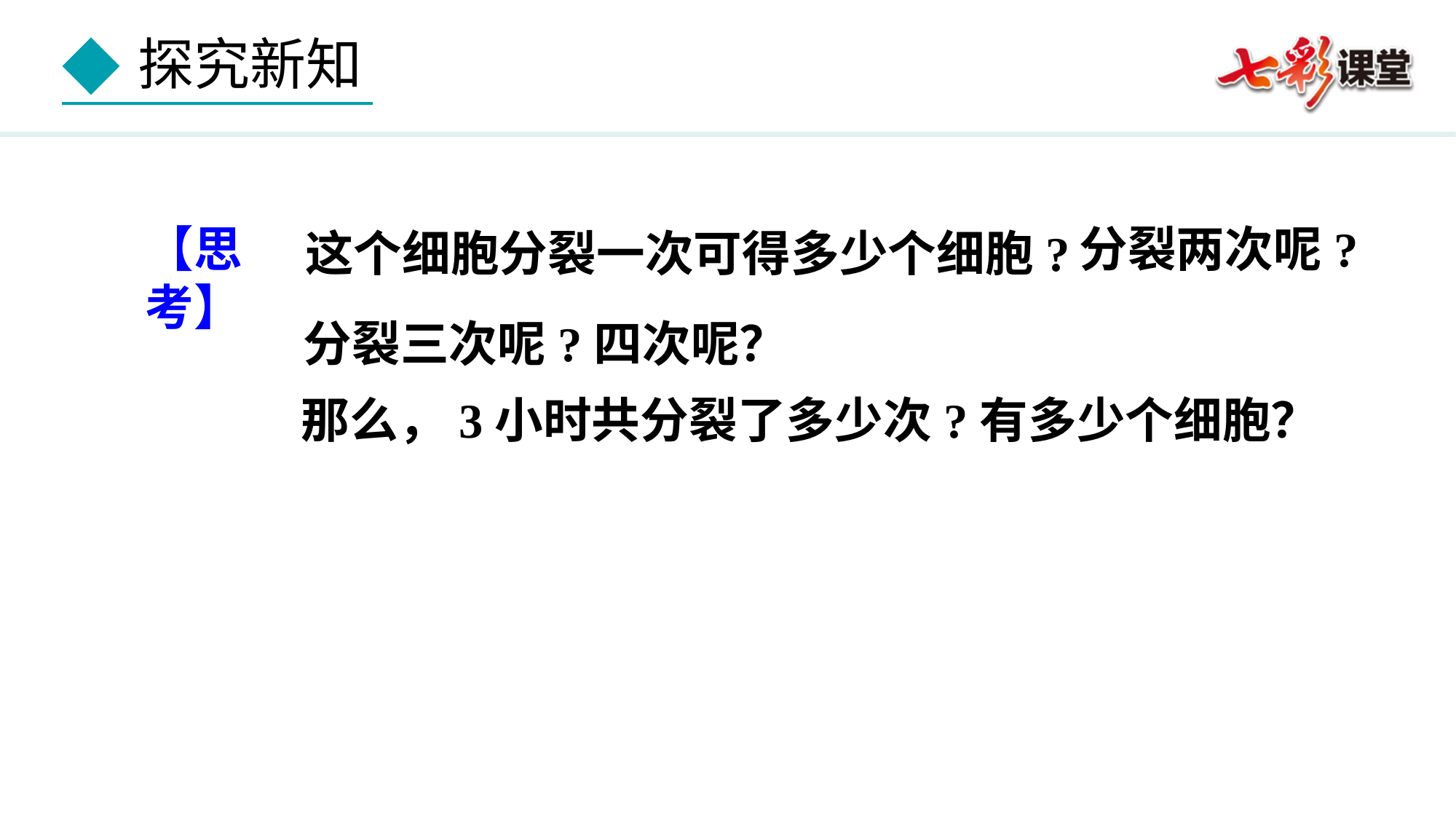

分裂两次呢?
【思考】
这个细胞分裂一次可得多少个细胞?
分裂三次呢?四次呢？
那么，3小时共分裂了多少次?有多少个细胞？